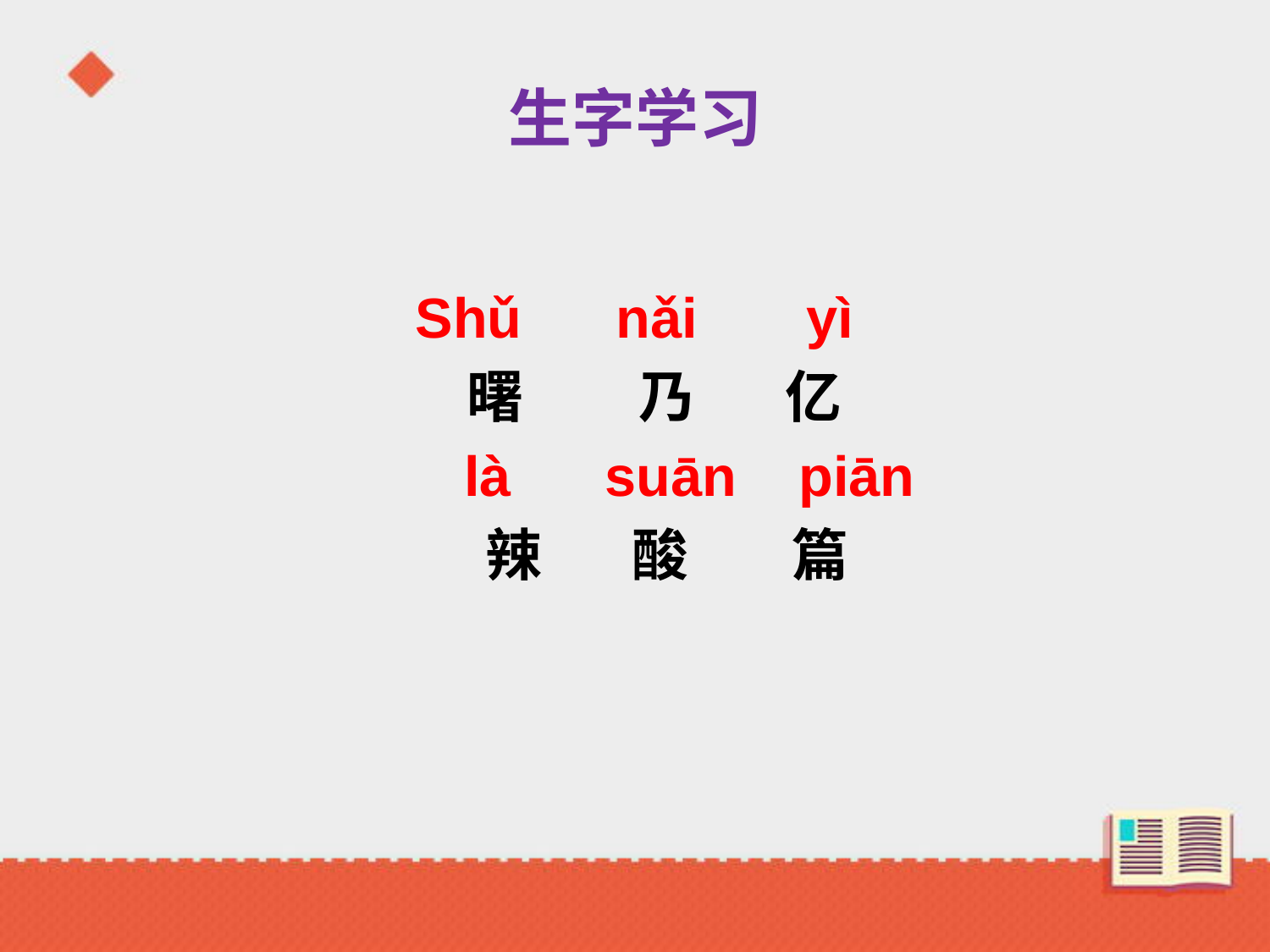

# 生字学习
Shǔ      nǎi       yì
  曙         乃       亿
       là      suān    piān
    辣       酸        篇